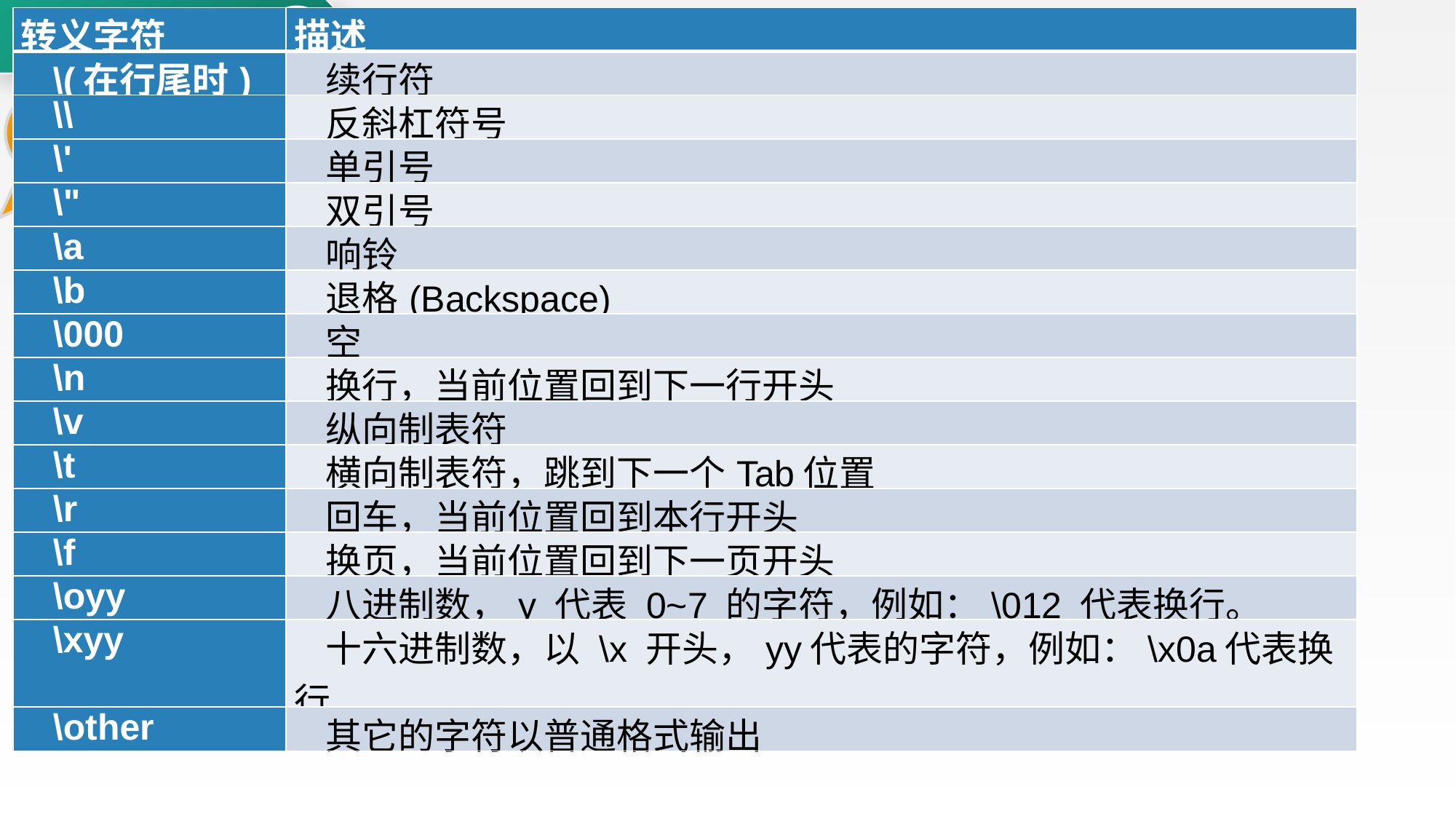

数据的输入输出

2.6
| 转义字符 | 描述 |
| --- | --- |
| \(在行尾时) | 续行符 |
| \\ | 反斜杠符号 |
| \' | 单引号 |
| \" | 双引号 |
| \a | 响铃 |
| \b | 退格(Backspace) |
| \000 | 空 |
| \n | 换行，当前位置回到下一行开头 |
| \v | 纵向制表符 |
| \t | 横向制表符，跳到下一个Tab位置 |
| \r | 回车，当前位置回到本行开头 |
| \f | 换页，当前位置回到下一页开头 |
| \oyy | 八进制数，y 代表 0~7 的字符，例如：\012 代表换行。 |
| \xyy | 十六进制数，以 \x 开头，yy代表的字符，例如：\x0a代表换行 |
| \other | 其它的字符以普通格式输出 |

2.6.5

转义符
    在Python编程过程中，有些字符无法如“ABC”一样在屏幕上以显式的方式展现，比如需要对字符串进行编辑处理，如换行输出，但没有直观对应的换行字符，也看不见换行符，另外当字符串中包含引号是，此时与字符串两端的字符串界定符就会产生歧义，这些时候都需要使用到转义符。在Python里用反斜杠“\”作为转义字符，使用方法如表2-17所示。Python允许在字符串前加r或R，表示内部的字符串默认不转义。